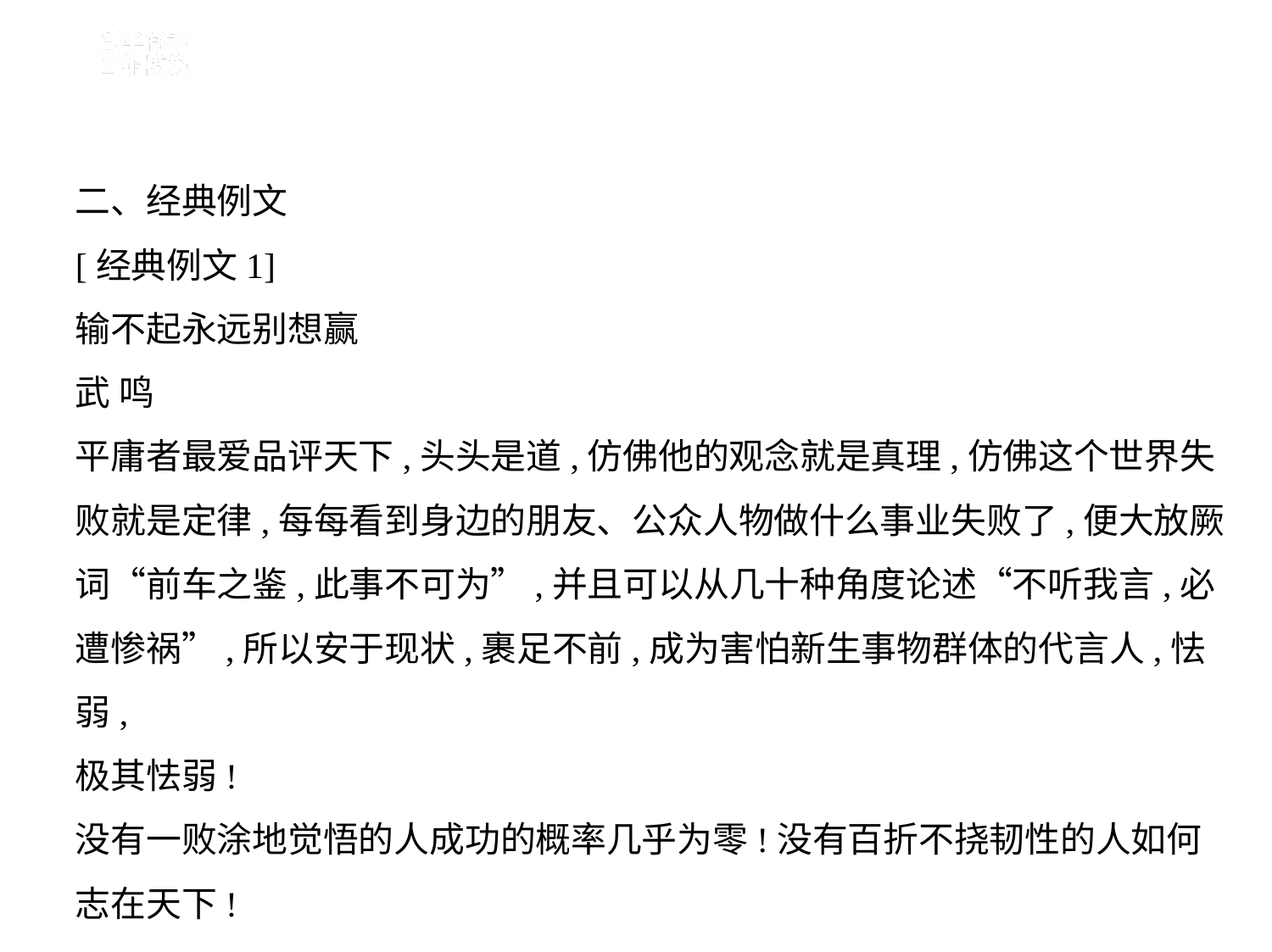

二、经典例文
[经典例文1]
输不起永远别想赢
武 鸣
平庸者最爱品评天下,头头是道,仿佛他的观念就是真理,仿佛这个世界失
败就是定律,每每看到身边的朋友、公众人物做什么事业失败了,便大放厥
词“前车之鉴,此事不可为”,并且可以从几十种角度论述“不听我言,必
遭惨祸”,所以安于现状,裹足不前,成为害怕新生事物群体的代言人,怯弱,
极其怯弱!
没有一败涂地觉悟的人成功的概率几乎为零!没有百折不挠韧性的人如何
志在天下!